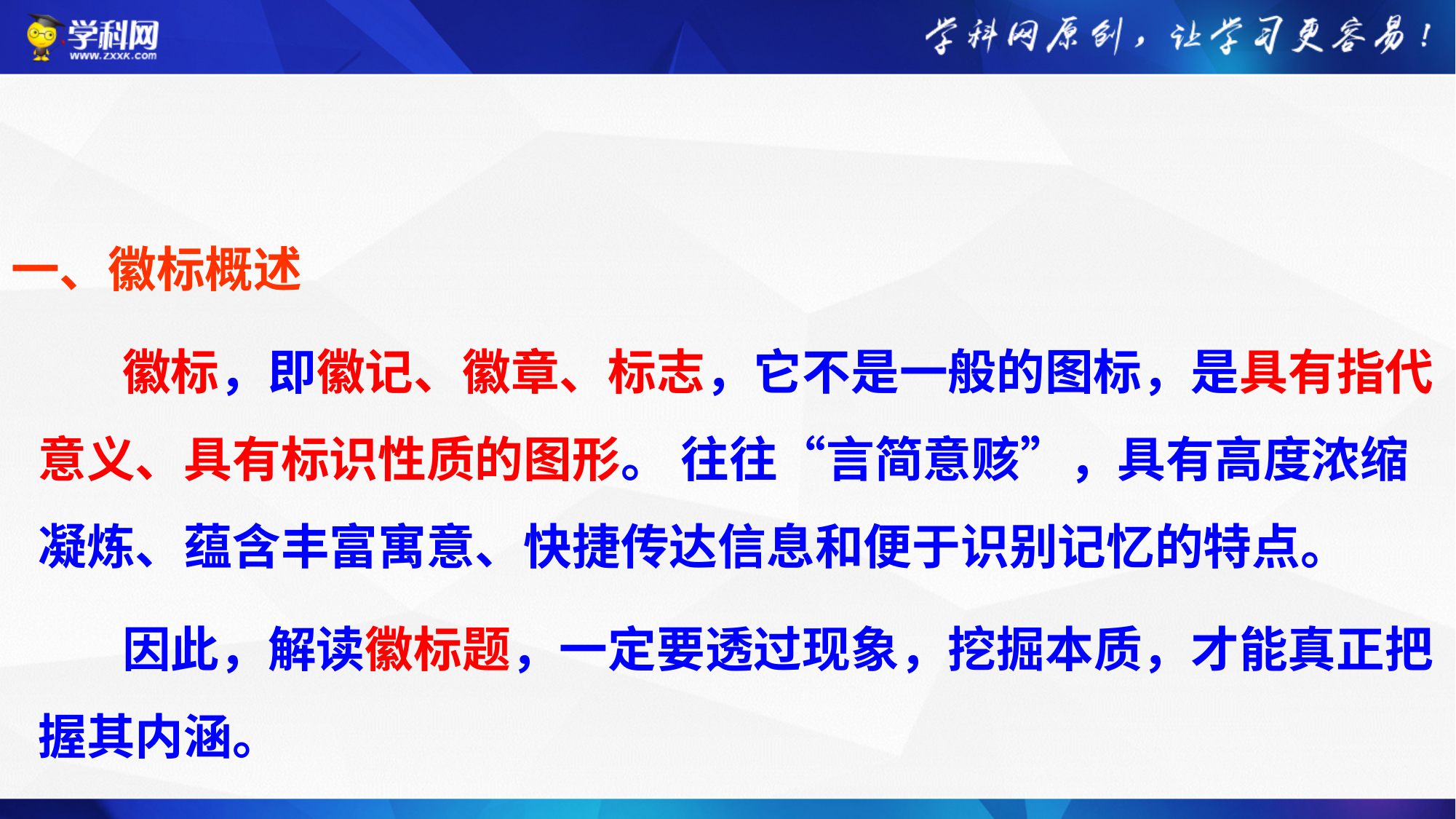

一、徽标概述
         徽标，即徽记、徽章、标志，它不是一般的图标，是具有指代意义、具有标识性质的图形。 往往“言简意赅”，具有高度浓缩凝炼、蕴含丰富寓意、快捷传达信息和便于识别记忆的特点。
         因此，解读徽标题，一定要透过现象，挖掘本质，才能真正把握其内涵。